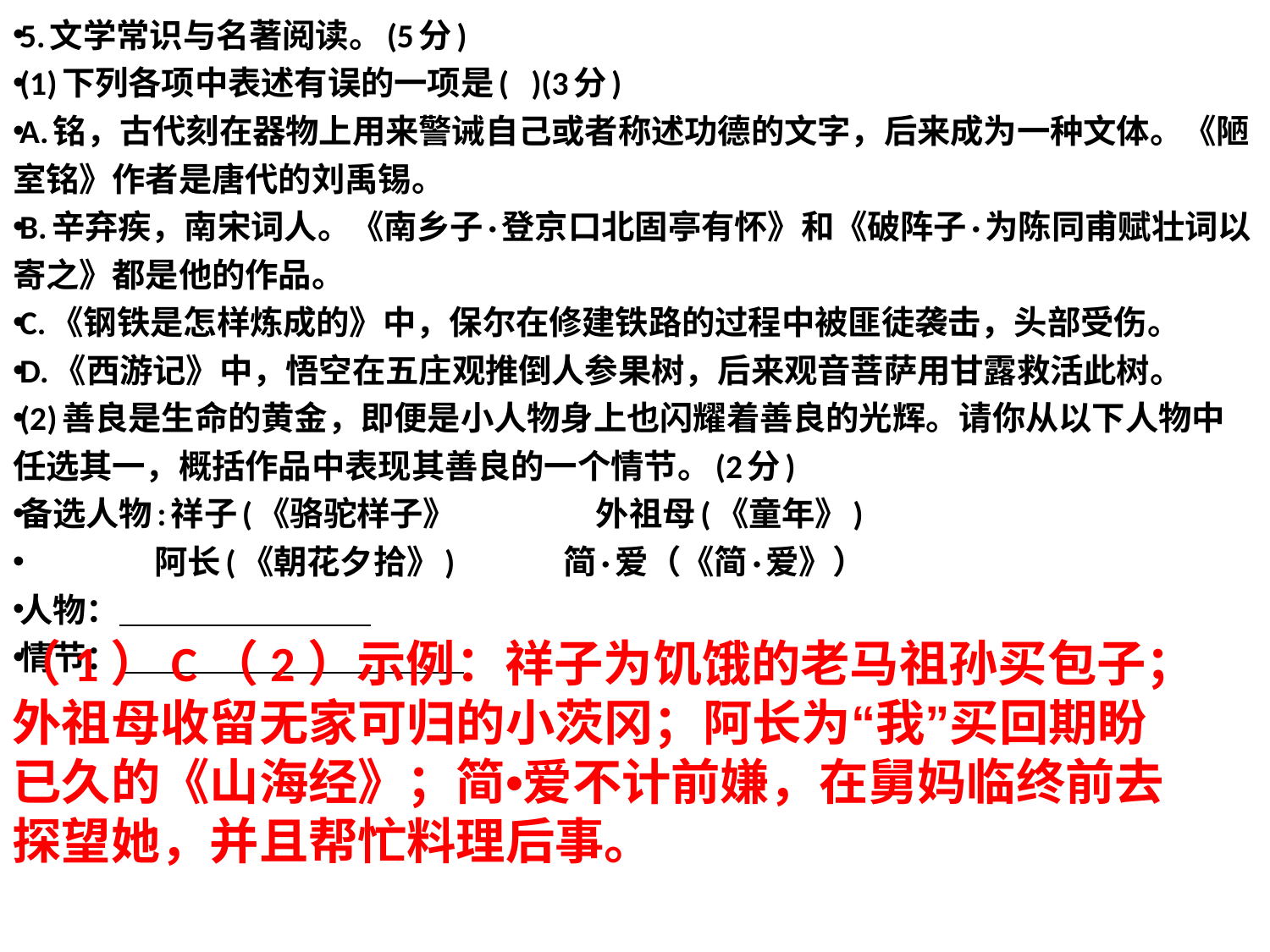

5.文学常识与名著阅读。(5分)
(1)下列各项中表述有误的一项是(   )(3分)
A.铭，古代刻在器物上用来警诫自己或者称述功德的文字，后来成为一种文体。《陋室铭》作者是唐代的刘禹锡。
B.辛弃疾，南宋词人。《南乡子·登京口北固亭有怀》和《破阵子·为陈同甫赋壮词以寄之》都是他的作品。
C.《钢铁是怎样炼成的》中，保尔在修建铁路的过程中被匪徒袭击，头部受伤。
D.《西游记》中，悟空在五庄观推倒人参果树，后来观音菩萨用甘露救活此树。
(2)善良是生命的黄金，即便是小人物身上也闪耀着善良的光辉。请你从以下人物中任选其一，概括作品中表现其善良的一个情节。(2分)
备选人物:祥子(《骆驼样子》               外祖母(《童年》)
              阿长(《朝花夕拾》)              简·爱（《简·爱》）
人物：
情节：

（1）C（2）示例：祥子为饥饿的老马祖孙买包子；外祖母收留无家可归的小茨冈；阿长为“我”买回期盼已久的《山海经》；简•爱不计前嫌，在舅妈临终前去探望她，并且帮忙料理后事。
#